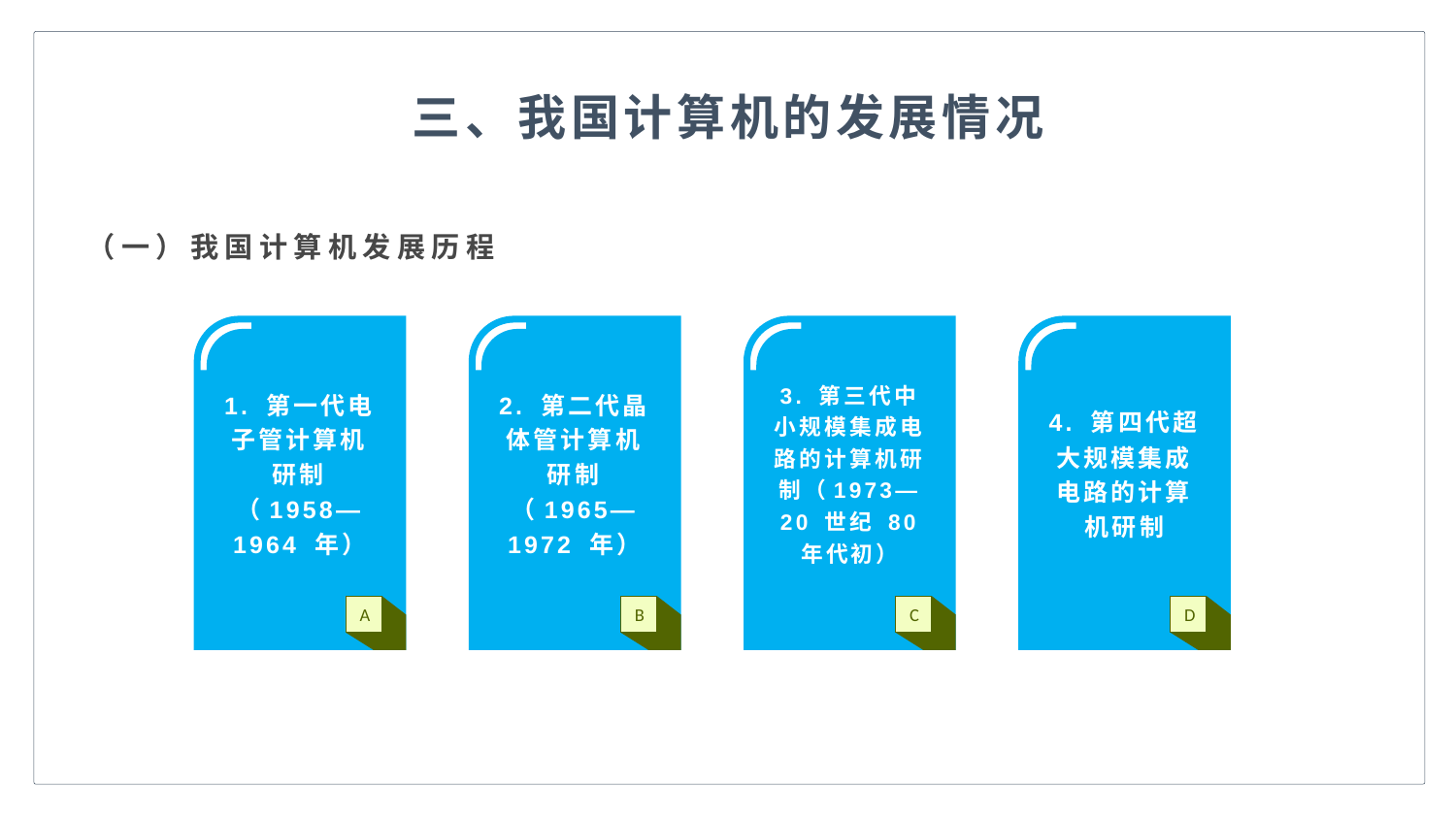

三、我国计算机的发展情况
（一）我国计算机发展历程

1. 第一代电子管计算机研制（1958—1964 年）
2. 第二代晶体管计算机研制（1965—1972 年）
3. 第三代中小规模集成电路的计算机研制（1973—20 世纪 80 年代初）
4. 第四代超大规模集成电路的计算机研制

A

B

C

D